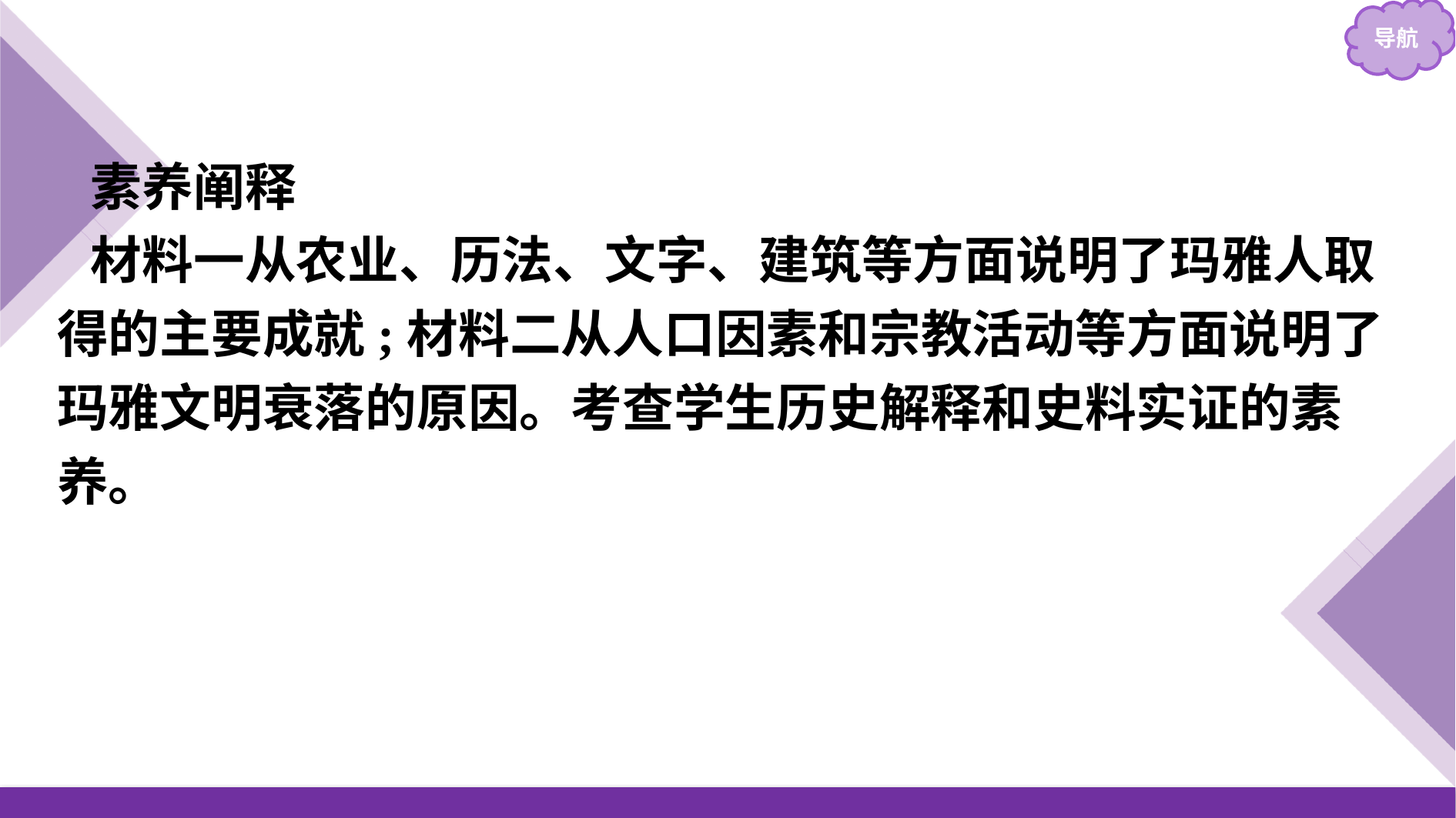

素养阐释
材料一从农业、历法、文字、建筑等方面说明了玛雅人取得的主要成就;材料二从人口因素和宗教活动等方面说明了玛雅文明衰落的原因。考查学生历史解释和史料实证的素养。